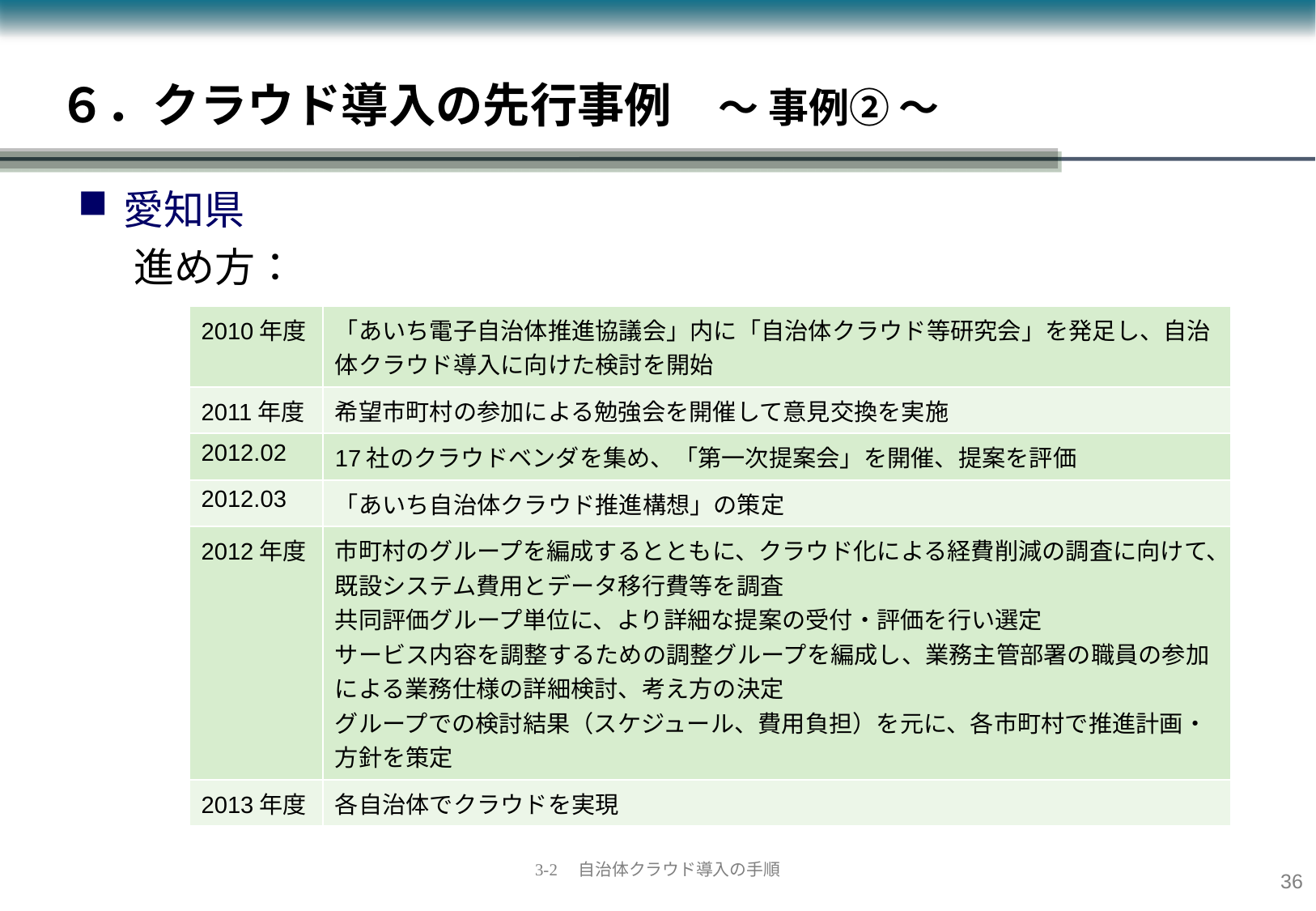

６．クラウド導入の先行事例　～ 事例② ～
愛知県
進め方：
| 2010年度 | 「あいち電子自治体推進協議会」内に「自治体クラウド等研究会」を発足し、自治体クラウド導入に向けた検討を開始 |
| --- | --- |
| 2011年度 | 希望市町村の参加による勉強会を開催して意見交換を実施 |
| 2012.02 | 17社のクラウドベンダを集め、「第一次提案会」を開催、提案を評価 |
| 2012.03 | 「あいち自治体クラウド推進構想」の策定 |
| 2012年度 | 市町村のグループを編成するとともに、クラウド化による経費削減の調査に向けて、既設システム費用とデータ移行費等を調査 共同評価グループ単位に、より詳細な提案の受付・評価を行い選定 サービス内容を調整するための調整グループを編成し、業務主管部署の職員の参加による業務仕様の詳細検討、考え方の決定 グループでの検討結果（スケジュール、費用負担）を元に、各市町村で推進計画・方針を策定 |
| 2013年度 | 各自治体でクラウドを実現 |
36
3-2　自治体クラウド導入の手順